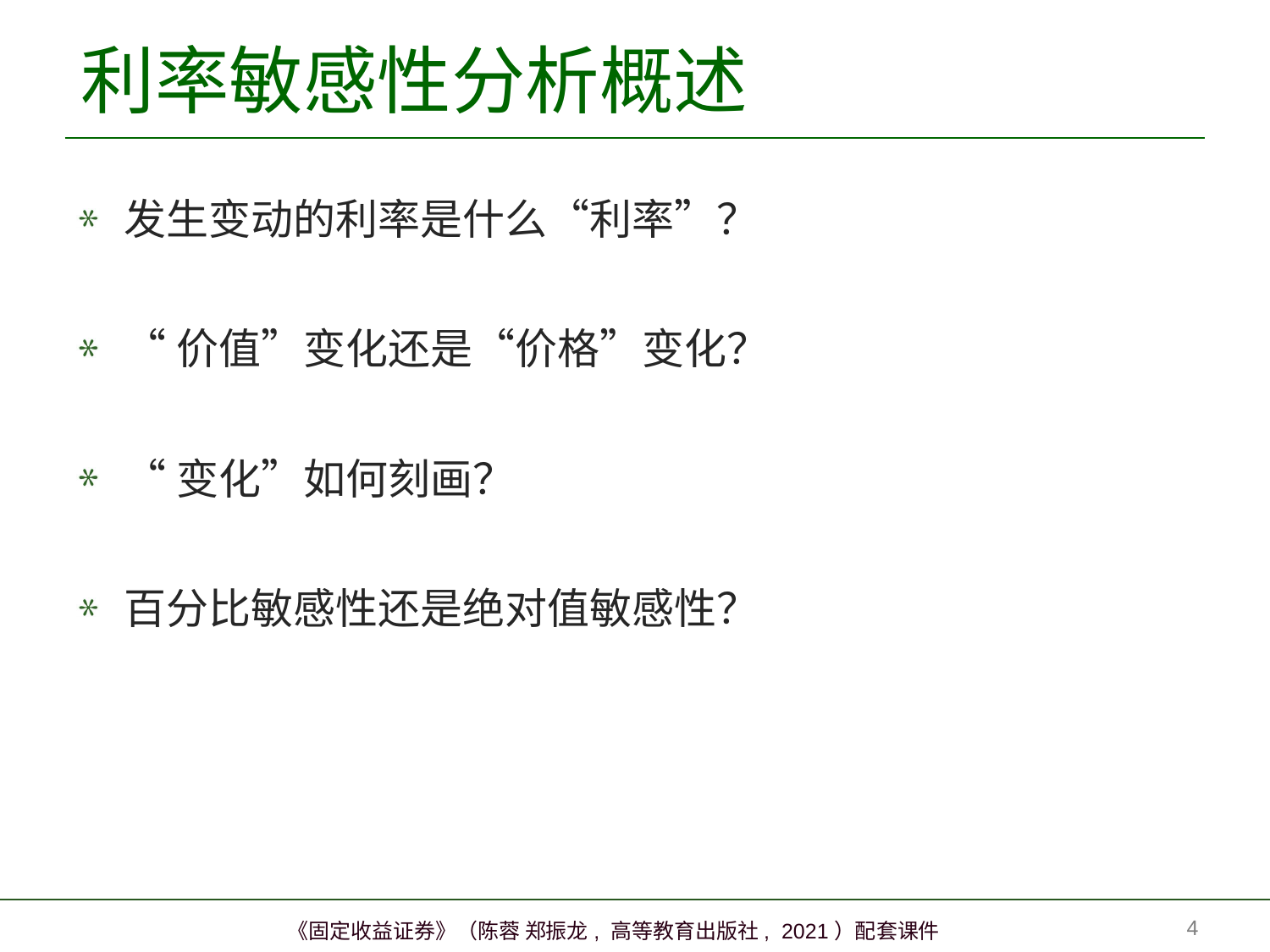

# 利率敏感性分析概述
发生变动的利率是什么“利率”？

“价值”变化还是“价格”变化？

“变化”如何刻画？

百分比敏感性还是绝对值敏感性？
4